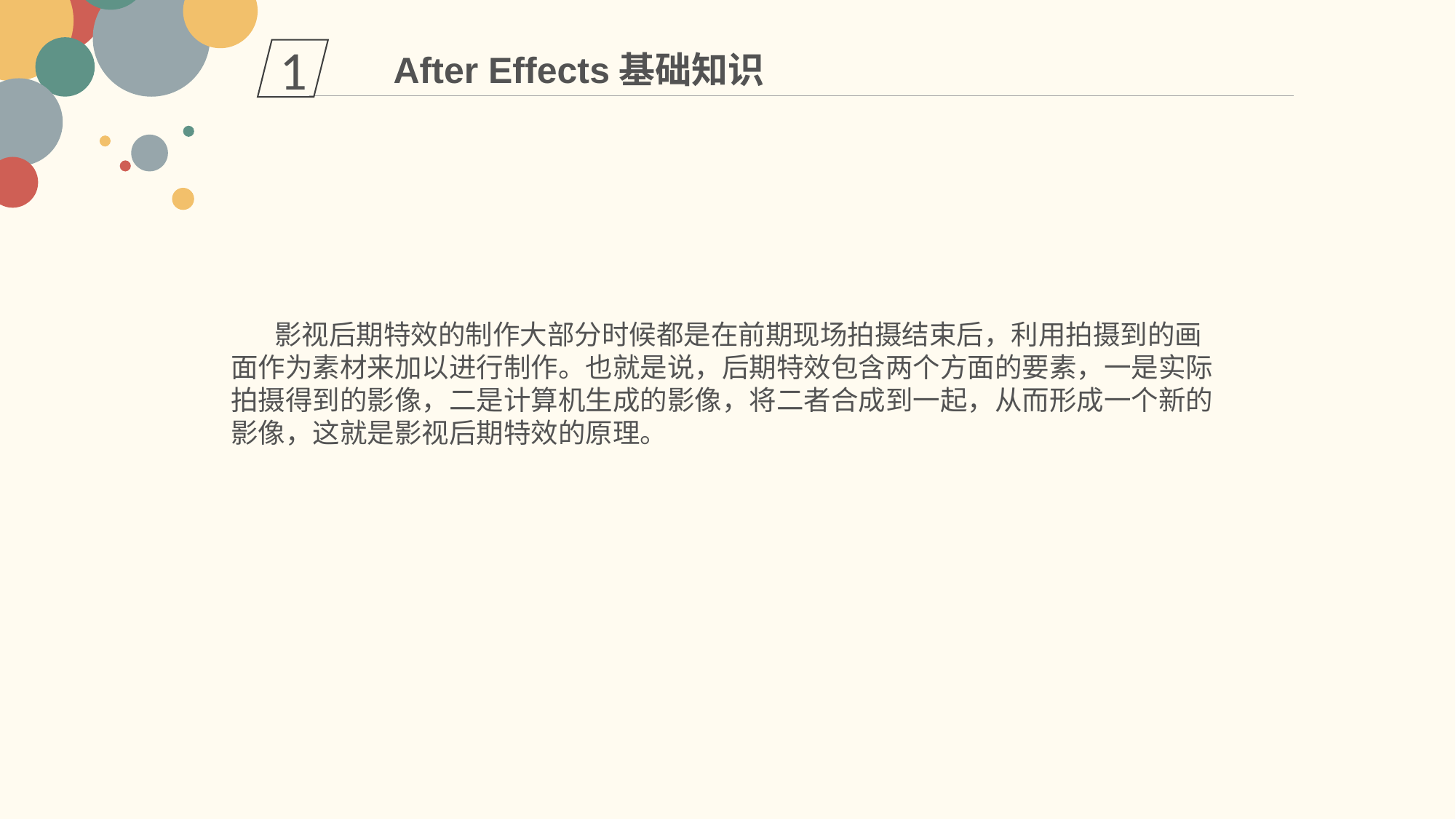

1
After Effects基础知识
      影视后期特效的制作大部分时候都是在前期现场拍摄结束后，利用拍摄到的画面作为素材来加以进行制作。也就是说，后期特效包含两个方面的要素，一是实际拍摄得到的影像，二是计算机生成的影像，将二者合成到一起，从而形成一个新的影像，这就是影视后期特效的原理。